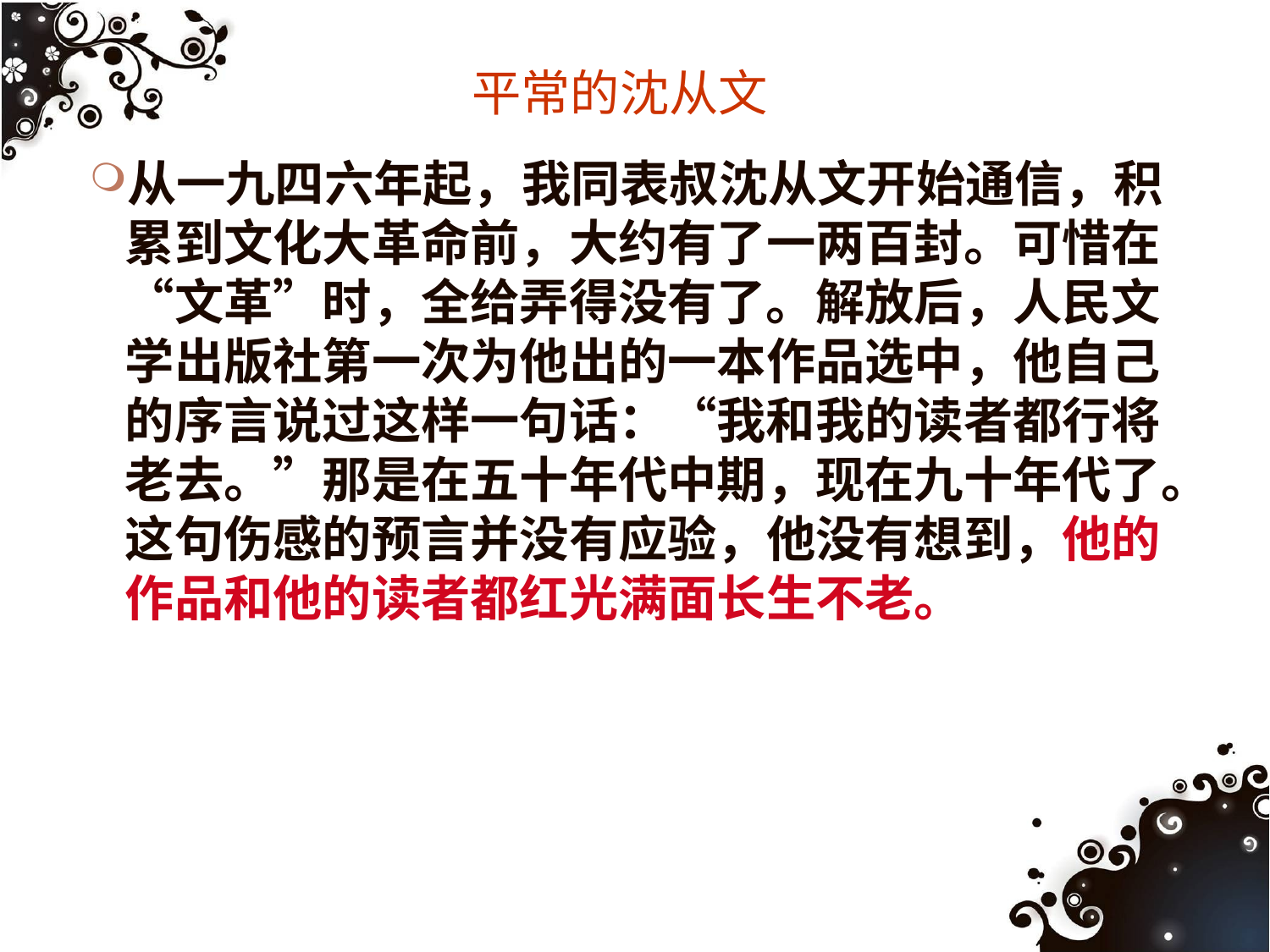

# 平常的沈从文
从一九四六年起，我同表叔沈从文开始通信，积累到文化大革命前，大约有了一两百封。可惜在“文革”时，全给弄得没有了。解放后，人民文学出版社第一次为他出的一本作品选中，他自己的序言说过这样一句话：“我和我的读者都行将老去。”那是在五十年代中期，现在九十年代了。这句伤感的预言并没有应验，他没有想到，他的作品和他的读者都红光满面长生不老。